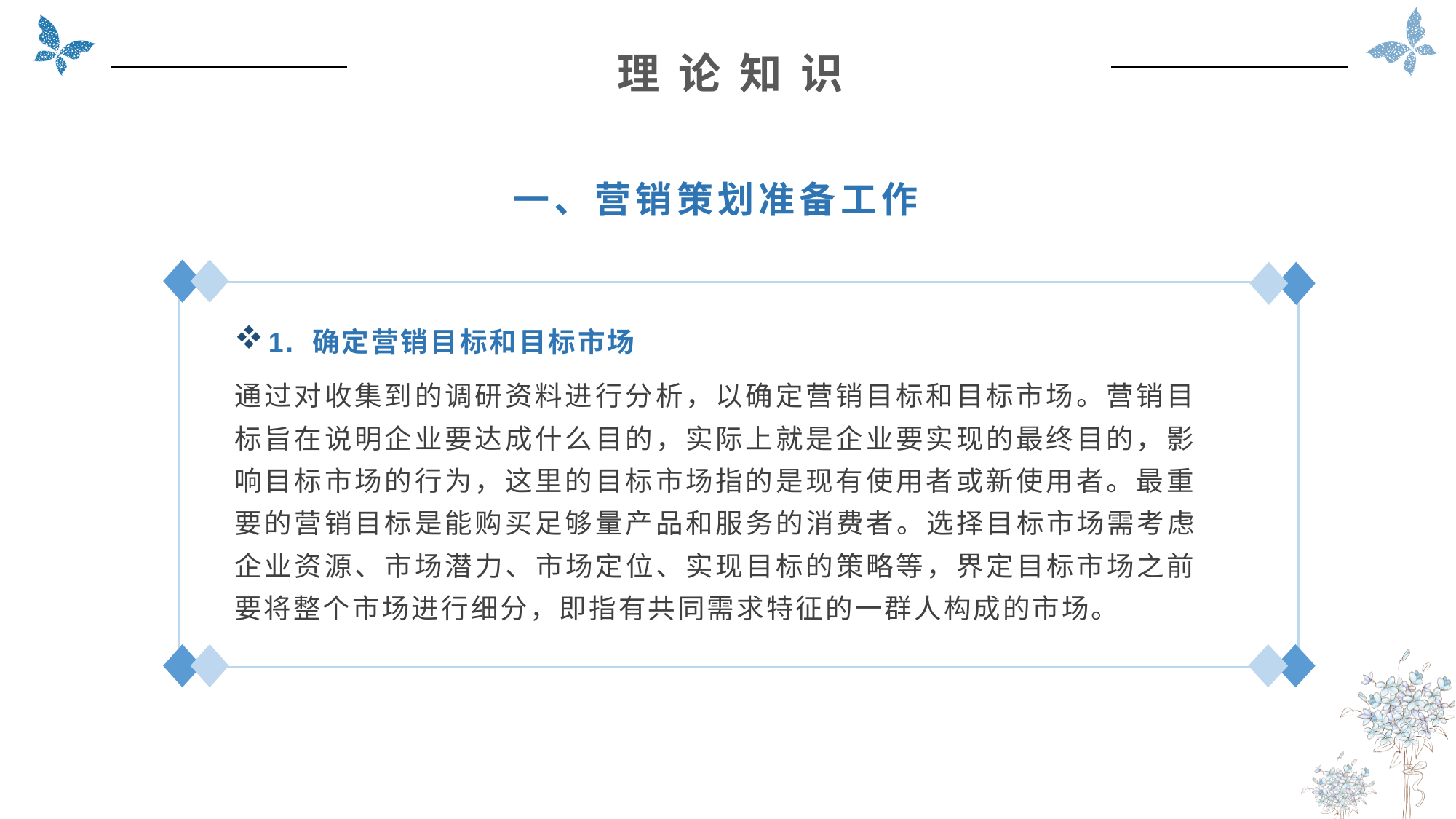

理 论 知 识
一、营销策划准备工作

1. 确定营销目标和目标市场
通过对收集到的调研资料进行分析，以确定营销目标和目标市场。营销目标旨在说明企业要达成什么目的，实际上就是企业要实现的最终目的，影响目标市场的行为，这里的目标市场指的是现有使用者或新使用者。最重要的营销目标是能购买足够量产品和服务的消费者。选择目标市场需考虑企业资源、市场潜力、市场定位、实现目标的策略等，界定目标市场之前要将整个市场进行细分，即指有共同需求特征的一群人构成的市场。